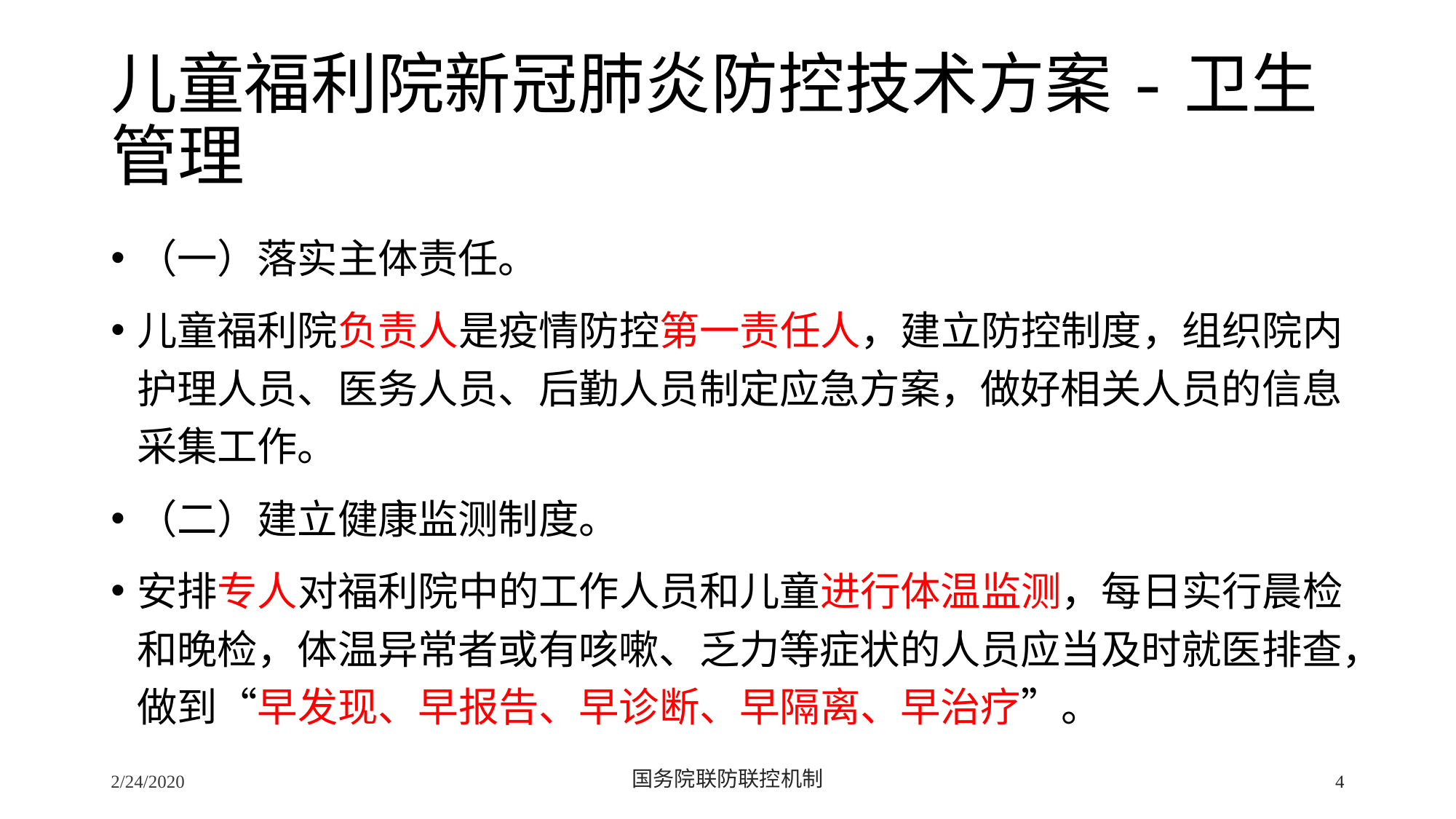

# 儿童福利院新冠肺炎防控技术方案-卫生管理
（一）落实主体责任。
儿童福利院负责人是疫情防控第一责任人，建立防控制度，组织院内护理人员、医务人员、后勤人员制定应急方案，做好相关人员的信息采集工作。
（二）建立健康监测制度。
安排专人对福利院中的工作人员和儿童进行体温监测，每日实行晨检和晚检，体温异常者或有咳嗽、乏力等症状的人员应当及时就医排查，做到“早发现、早报告、早诊断、早隔离、早治疗”。
2/24/2020
国务院联防联控机制
4